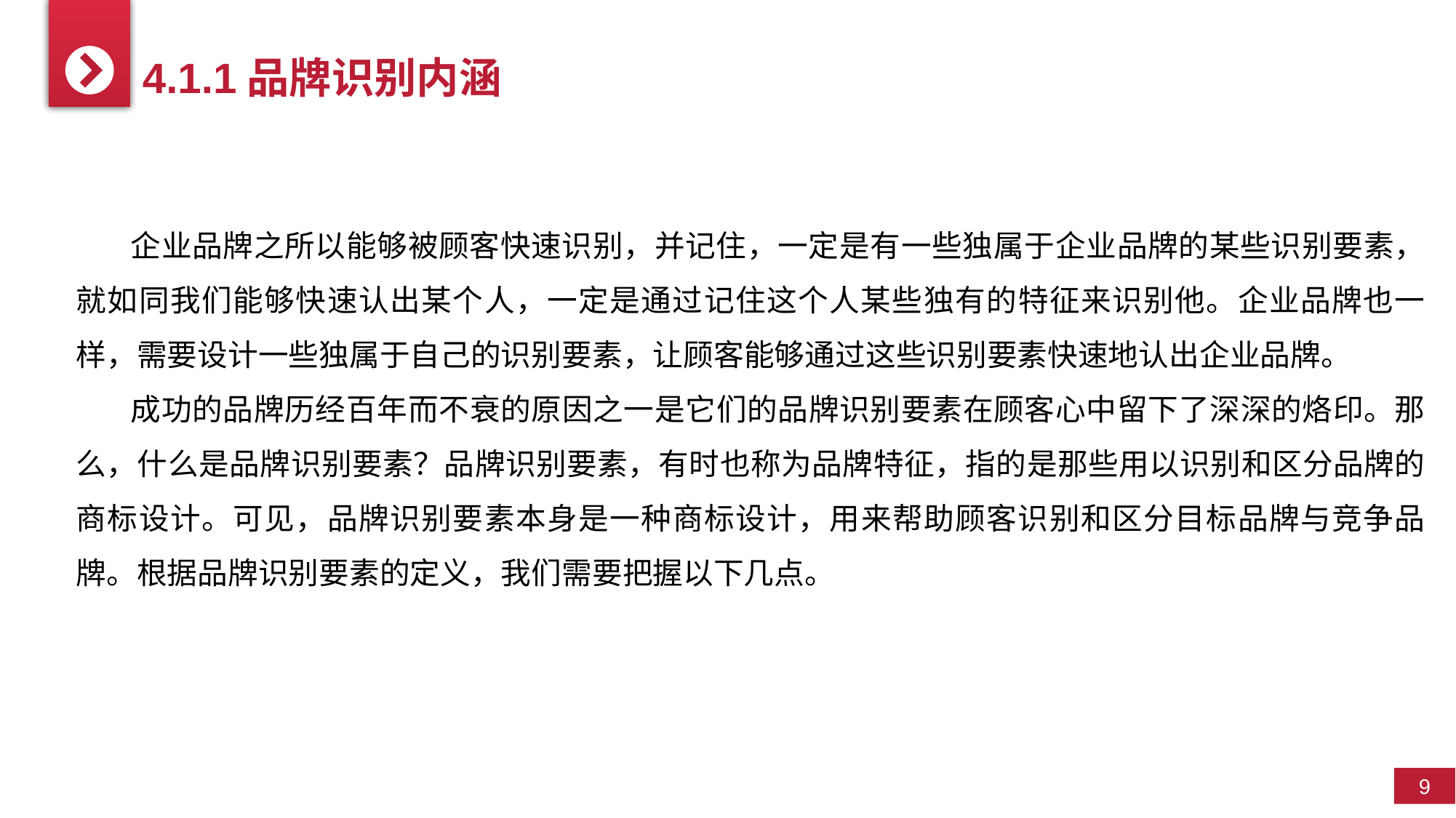

4.1.1品牌识别内涵

企业品牌之所以能够被顾客快速识别，并记住，一定是有一些独属于企业品牌的某些识别要素，就如同我们能够快速认出某个人，一定是通过记住这个人某些独有的特征来识别他。企业品牌也一样，需要设计一些独属于自己的识别要素，让顾客能够通过这些识别要素快速地认出企业品牌。
成功的品牌历经百年而不衰的原因之一是它们的品牌识别要素在顾客心中留下了深深的烙印。那么，什么是品牌识别要素？品牌识别要素，有时也称为品牌特征，指的是那些用以识别和区分品牌的商标设计。可见，品牌识别要素本身是一种商标设计，用来帮助顾客识别和区分目标品牌与竞争品牌。根据品牌识别要素的定义，我们需要把握以下几点。